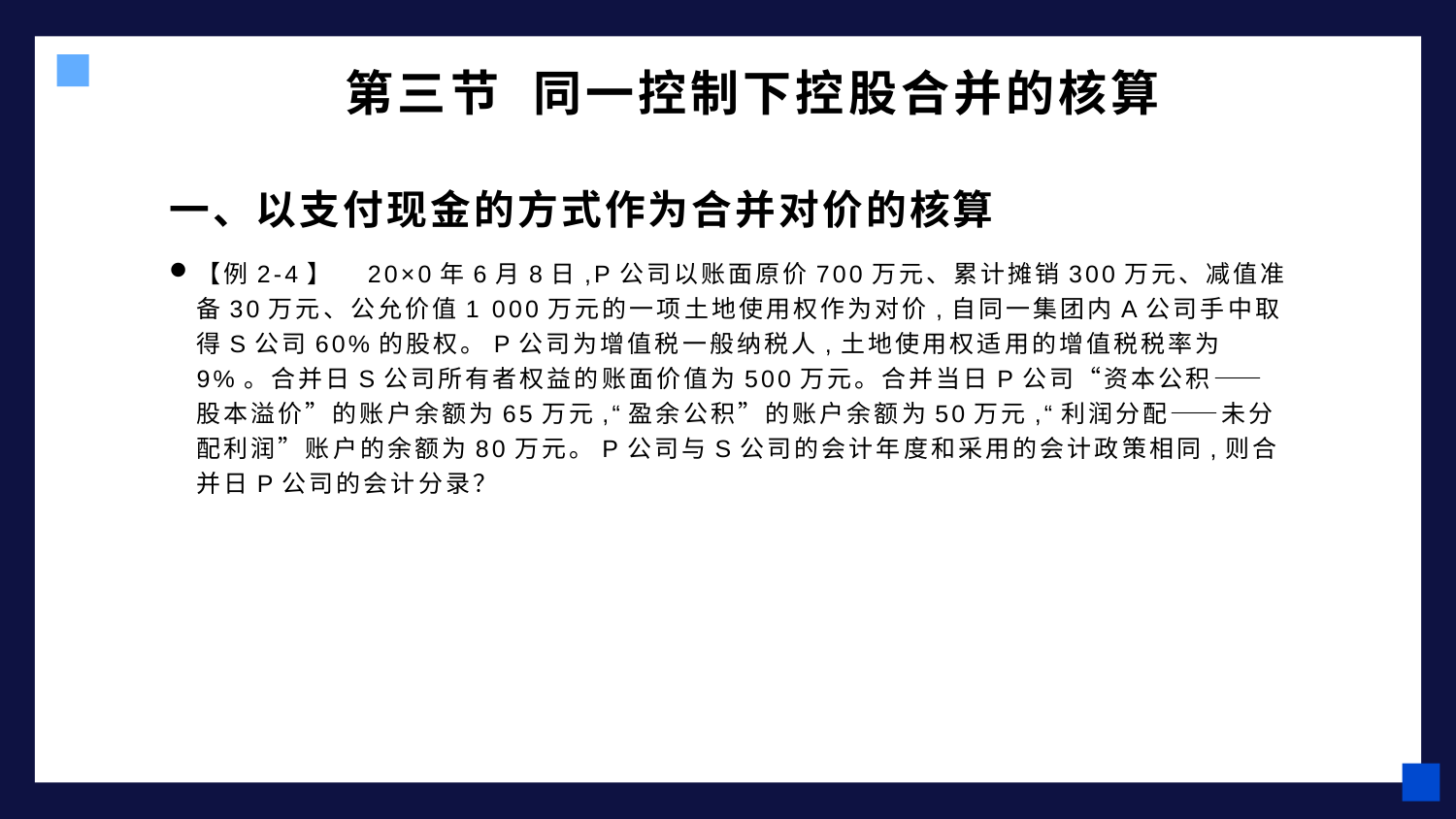

# 第三节  同一控制下控股合并的核算
一、以支付现金的方式作为合并对价的核算
【例2-4】　20×0年6月8日,P公司以账面原价700万元、累计摊销300万元、减值准备30万元、公允价值1 000万元的一项土地使用权作为对价,自同一集团内A公司手中取得S公司60%的股权。P公司为增值税一般纳税人,土地使用权适用的增值税税率为9%。合并日S公司所有者权益的账面价值为500万元。合并当日P公司“资本公积——股本溢价”的账户余额为65万元,“盈余公积”的账户余额为50万元,“利润分配——未分配利润”账户的余额为80万元。P公司与S公司的会计年度和采用的会计政策相同,则合并日P公司的会计分录？